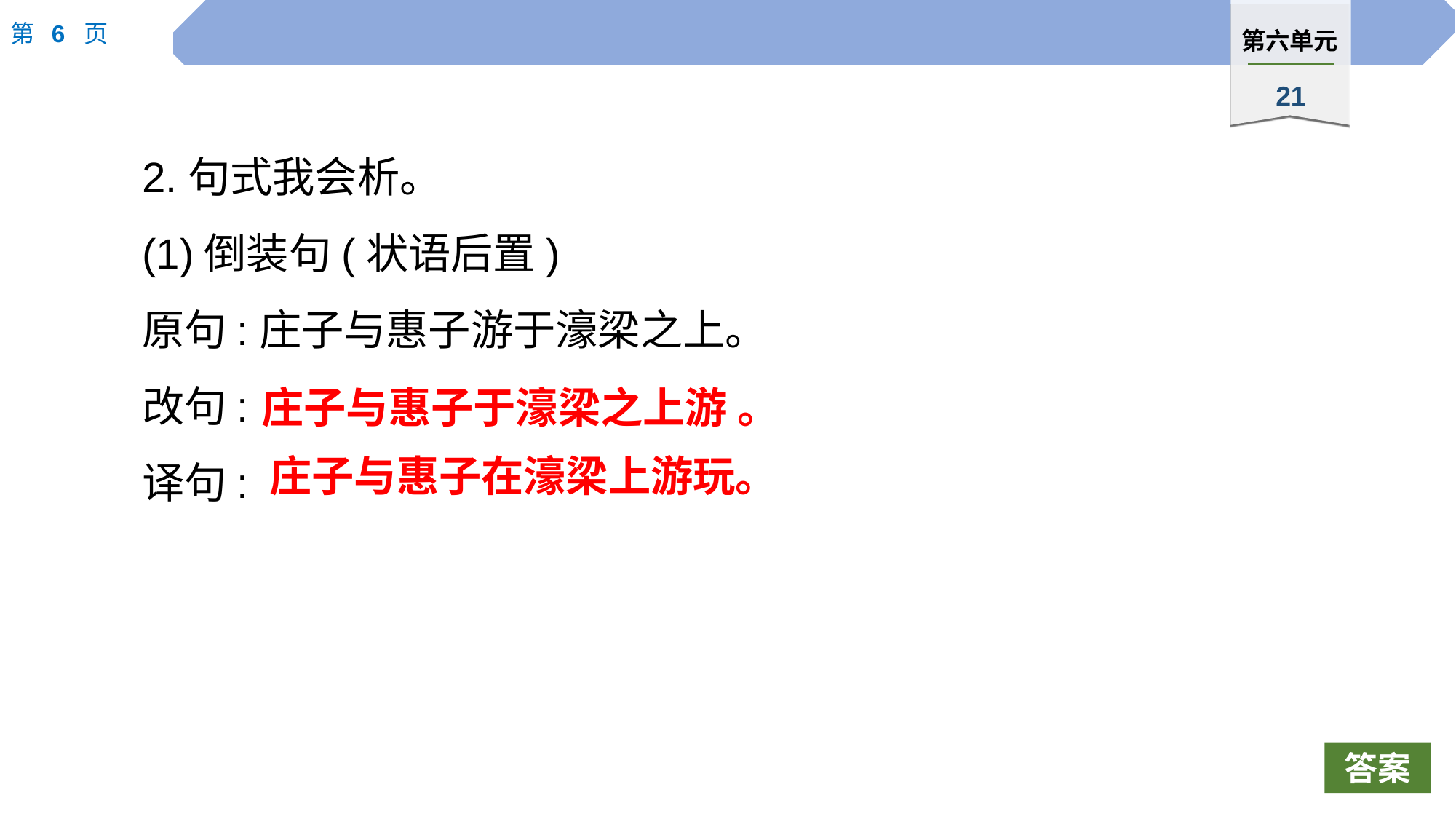

2.句式我会析。
(1)倒装句(状语后置)
原句:庄子与惠子游于濠梁之上。
改句:
译句:
庄子与惠子于濠梁之上游 。
庄子与惠子在濠梁上游玩。
答案